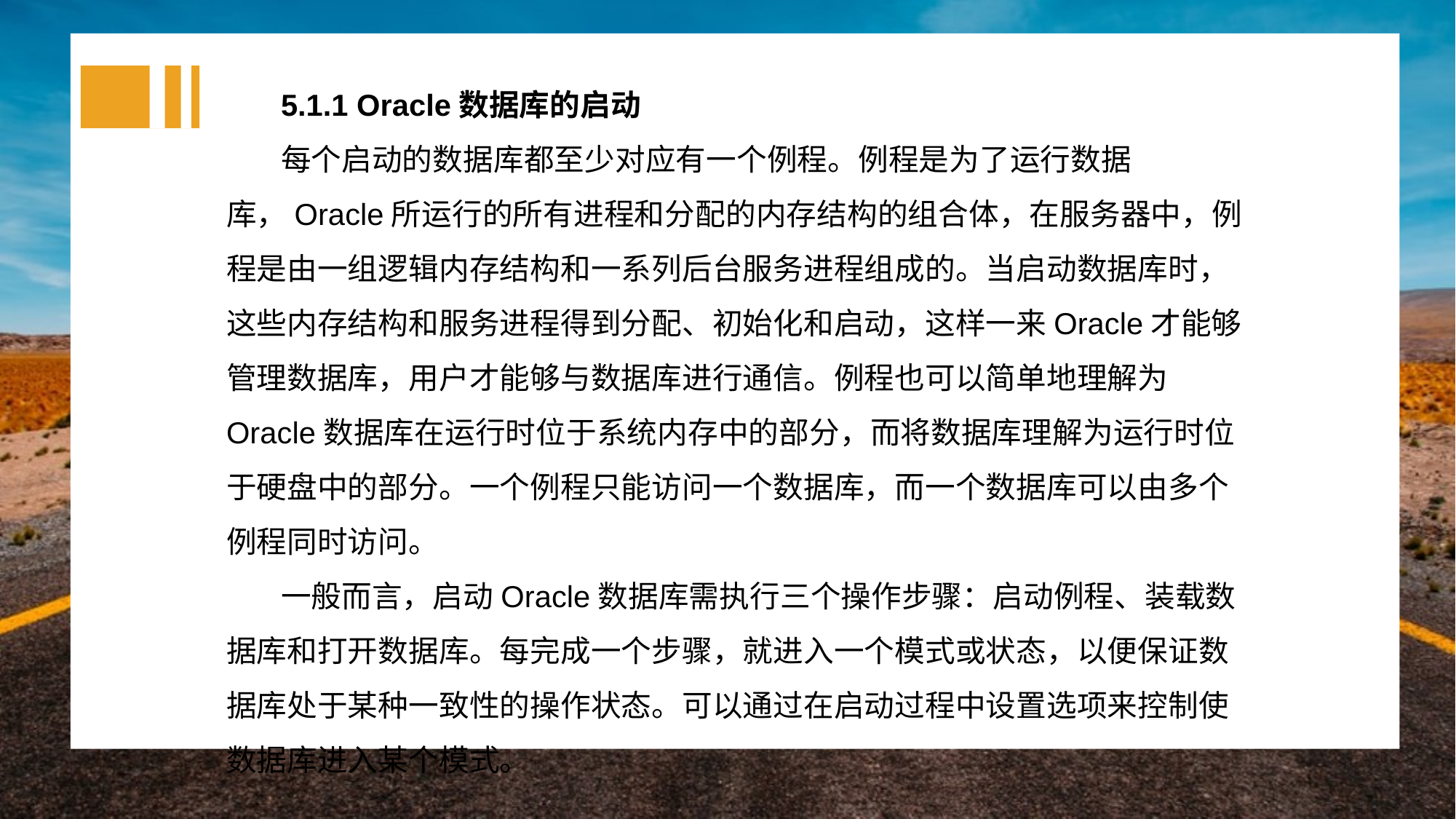

5.1.1 Oracle数据库的启动
每个启动的数据库都至少对应有一个例程。例程是为了运行数据库，Oracle所运行的所有进程和分配的内存结构的组合体，在服务器中，例程是由一组逻辑内存结构和一系列后台服务进程组成的。当启动数据库时，这些内存结构和服务进程得到分配、初始化和启动，这样一来Oracle才能够管理数据库，用户才能够与数据库进行通信。例程也可以简单地理解为Oracle数据库在运行时位于系统内存中的部分，而将数据库理解为运行时位于硬盘中的部分。一个例程只能访问一个数据库，而一个数据库可以由多个例程同时访问。
一般而言，启动Oracle数据库需执行三个操作步骤：启动例程、装载数据库和打开数据库。每完成一个步骤，就进入一个模式或状态，以便保证数据库处于某种一致性的操作状态。可以通过在启动过程中设置选项来控制使数据库进入某个模式。